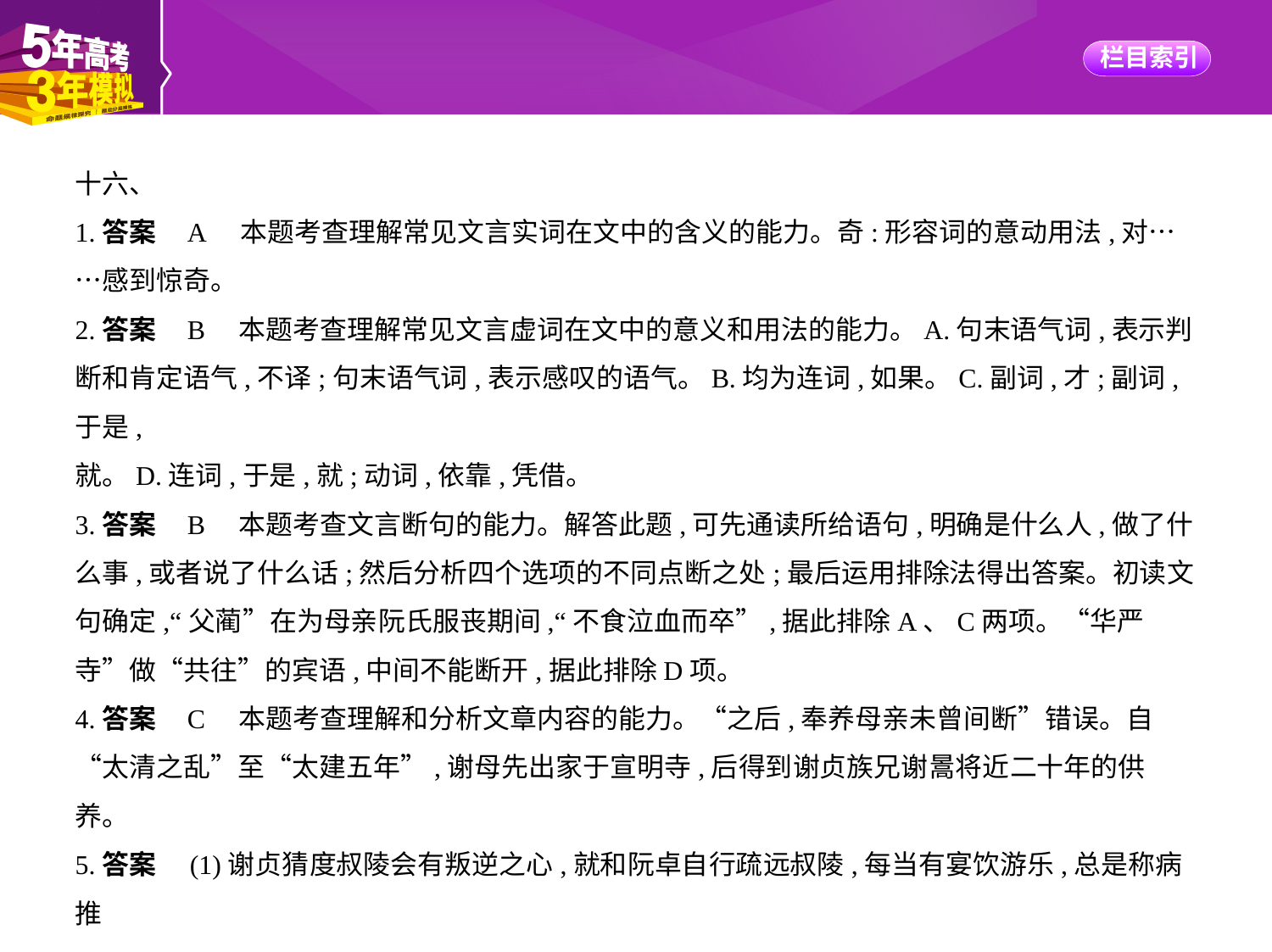

十六、
1.答案    A　本题考查理解常见文言实词在文中的含义的能力。奇:形容词的意动用法,对…
…感到惊奇。
2.答案    B　本题考查理解常见文言虚词在文中的意义和用法的能力。A.句末语气词,表示判
断和肯定语气,不译;句末语气词,表示感叹的语气。B.均为连词,如果。C.副词,才;副词,于是,
就。D.连词,于是,就;动词,依靠,凭借。
3.答案    B　本题考查文言断句的能力。解答此题,可先通读所给语句,明确是什么人,做了什
么事,或者说了什么话;然后分析四个选项的不同点断之处;最后运用排除法得出答案。初读文
句确定,“父蔺”在为母亲阮氏服丧期间,“不食泣血而卒”,据此排除A、C两项。“华严
寺”做“共往”的宾语,中间不能断开,据此排除D项。
4.答案    C　本题考查理解和分析文章内容的能力。“之后,奉养母亲未曾间断”错误。自
“太清之乱”至“太建五年”,谢母先出家于宣明寺,后得到谢贞族兄谢暠将近二十年的供
养。
5.答案　(1)谢贞猜度叔陵会有叛逆之心,就和阮卓自行疏远叔陵,每当有宴饮游乐,总是称病推